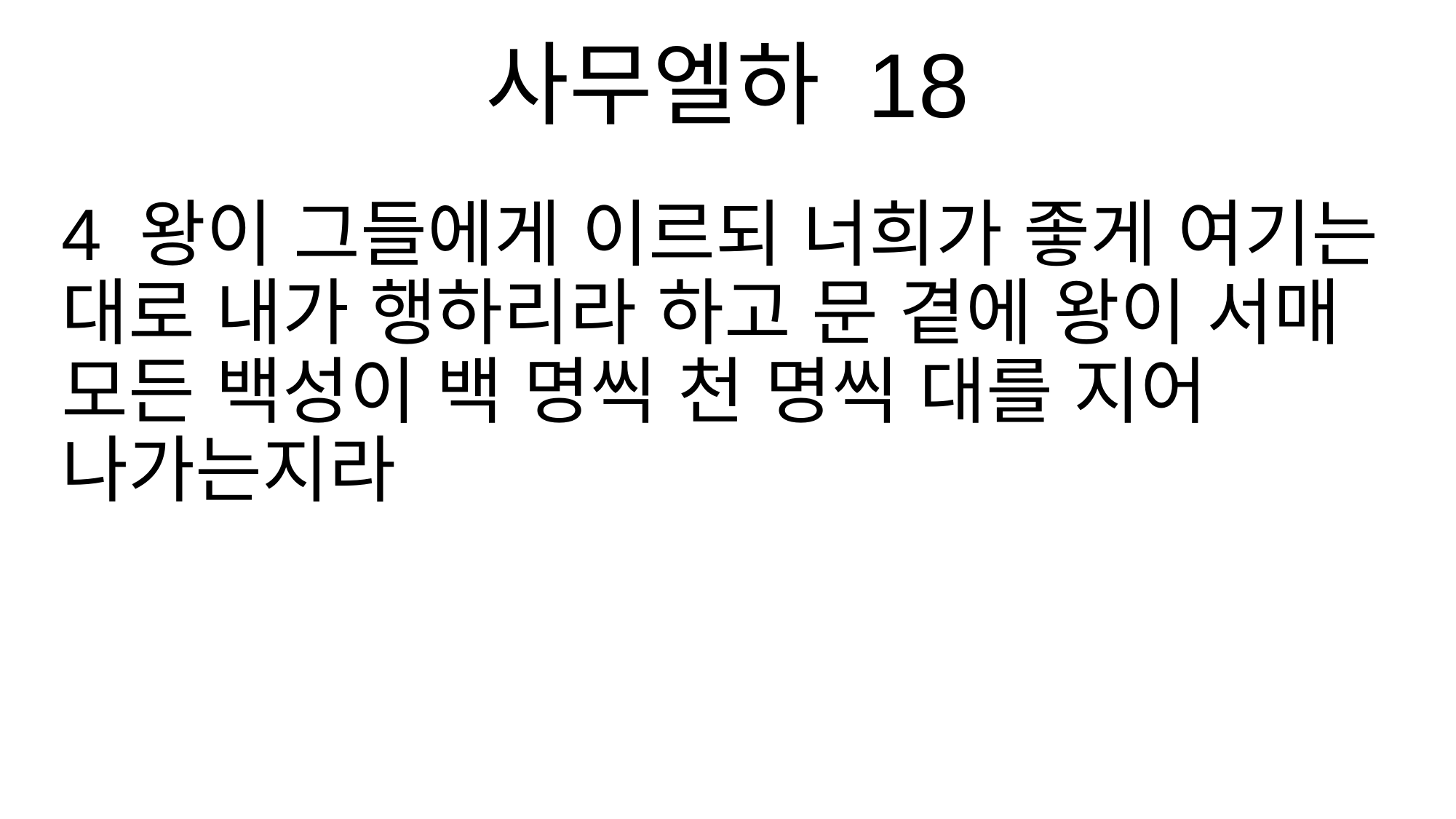

사무엘하 18
4 왕이 그들에게 이르되 너희가 좋게 여기는 대로 내가 행하리라 하고 문 곁에 왕이 서매 모든 백성이 백 명씩 천 명씩 대를 지어 나가는지라